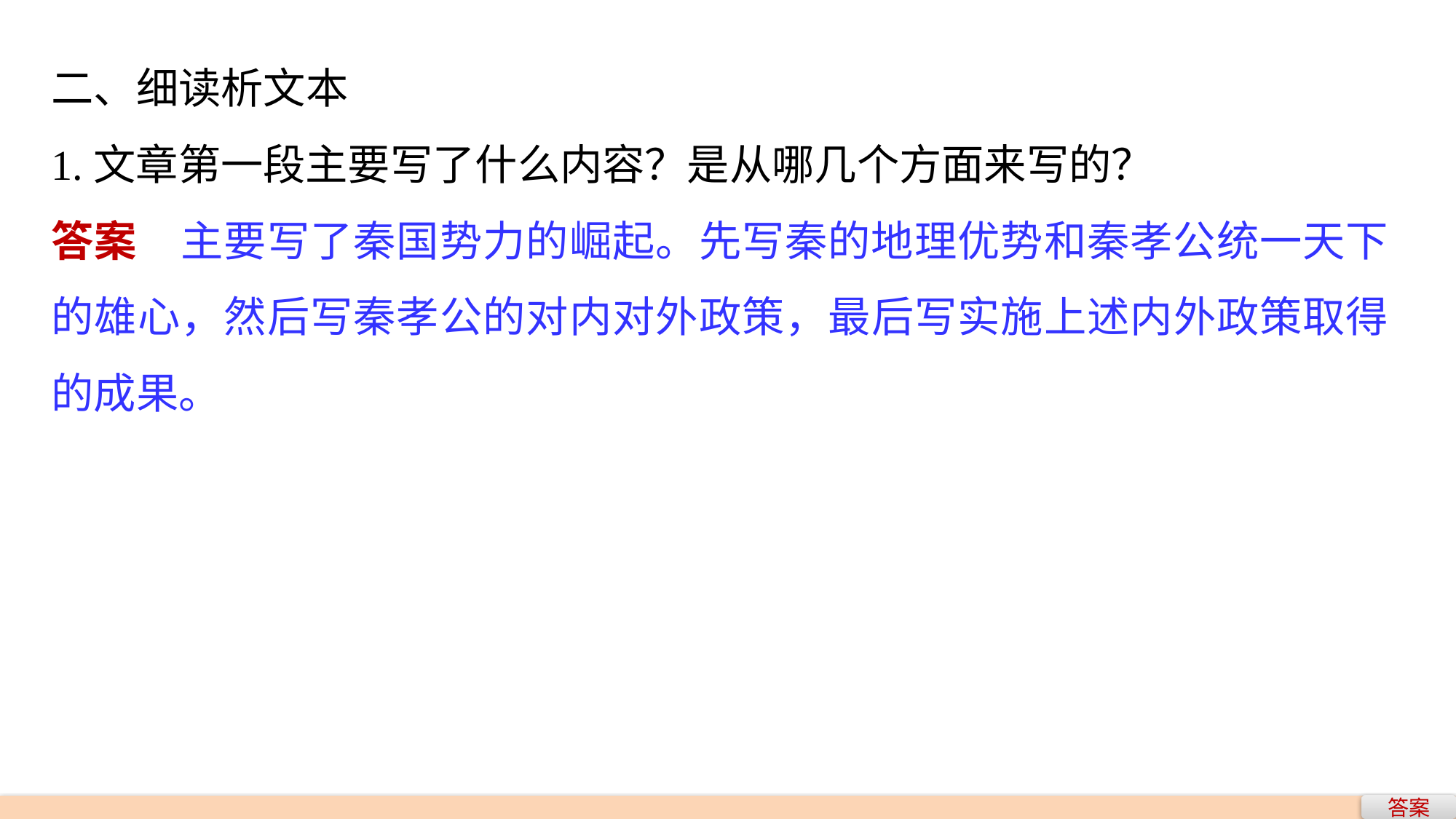

二、细读析文本
1.文章第一段主要写了什么内容？是从哪几个方面来写的？
答案　主要写了秦国势力的崛起。先写秦的地理优势和秦孝公统一天下的雄心，然后写秦孝公的对内对外政策，最后写实施上述内外政策取得的成果。
答案